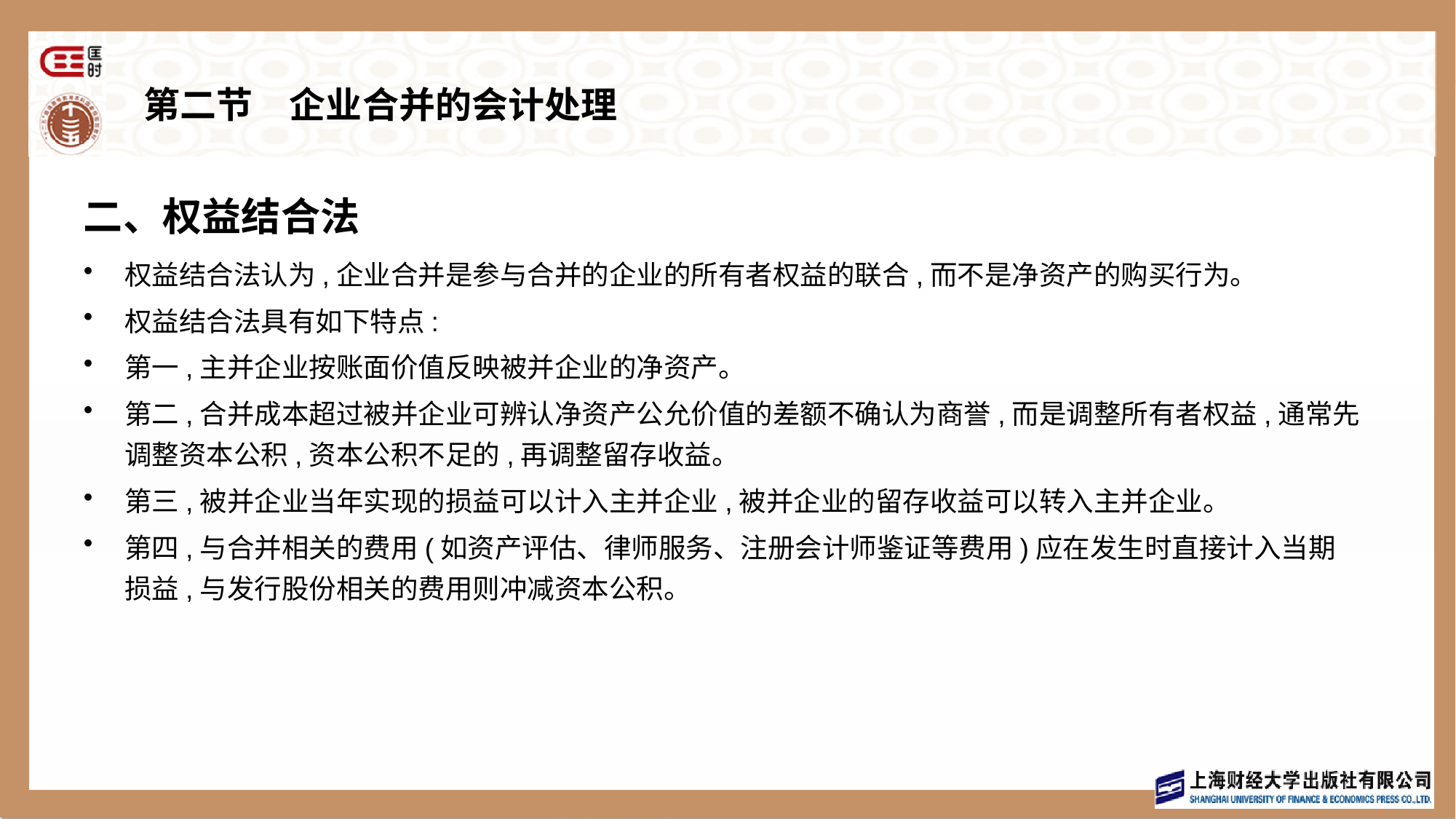

# 第二节　企业合并的会计处理
二、权益结合法
权益结合法认为,企业合并是参与合并的企业的所有者权益的联合,而不是净资产的购买行为。
权益结合法具有如下特点:
第一,主并企业按账面价值反映被并企业的净资产。
第二,合并成本超过被并企业可辨认净资产公允价值的差额不确认为商誉,而是调整所有者权益,通常先调整资本公积,资本公积不足的,再调整留存收益。
第三,被并企业当年实现的损益可以计入主并企业,被并企业的留存收益可以转入主并企业。
第四,与合并相关的费用(如资产评估、律师服务、注册会计师鉴证等费用)应在发生时直接计入当期损益,与发行股份相关的费用则冲减资本公积。